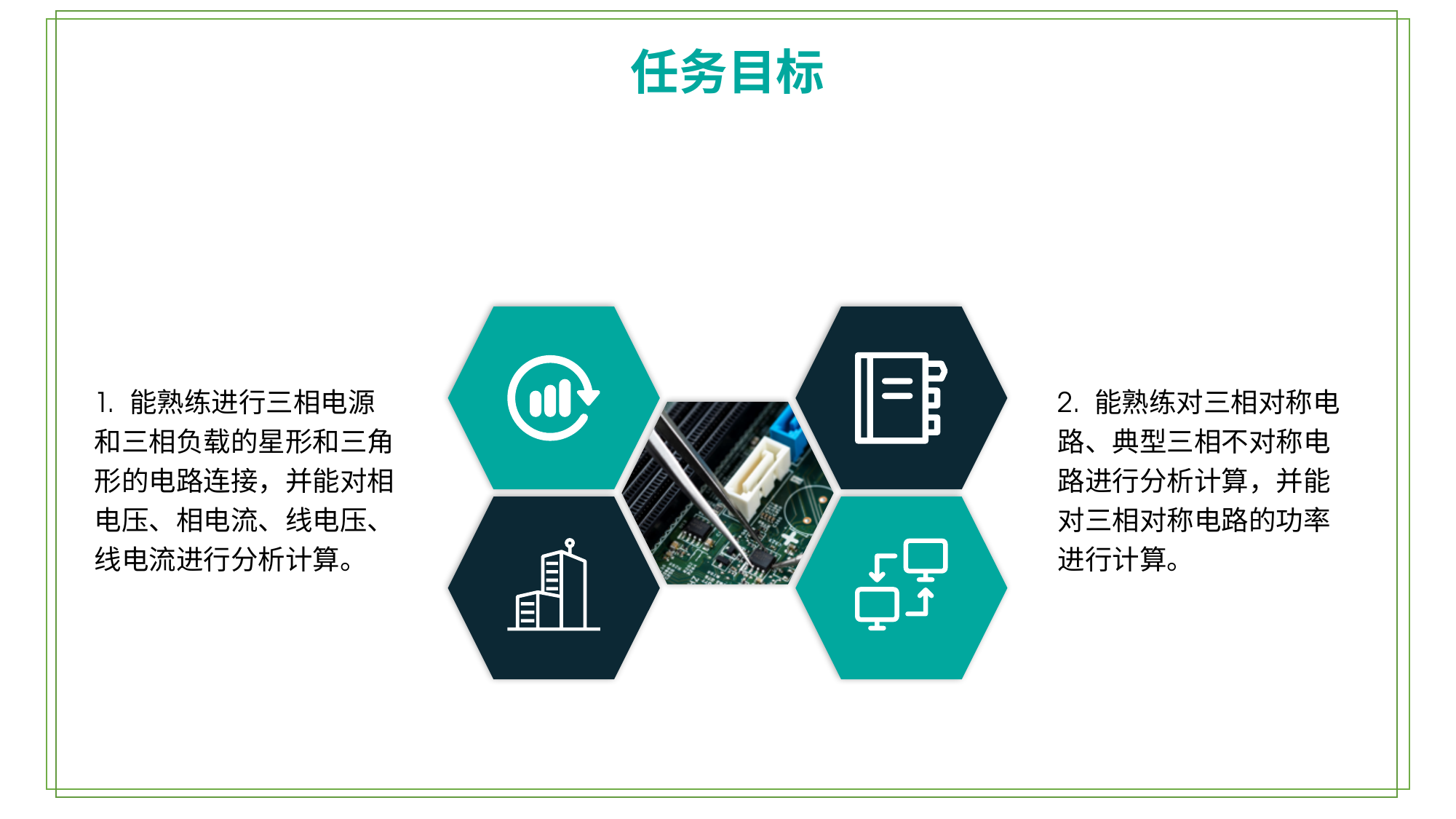

任务目标

1. 能熟练进行三相电源和三相负载的星形和三角形的电路连接，并能对相电压、相电流、线电压、线电流进行分析计算。
2. 能熟练对三相对称电路、典型三相不对称电路进行分析计算，并能对三相对称电路的功率进行计算。